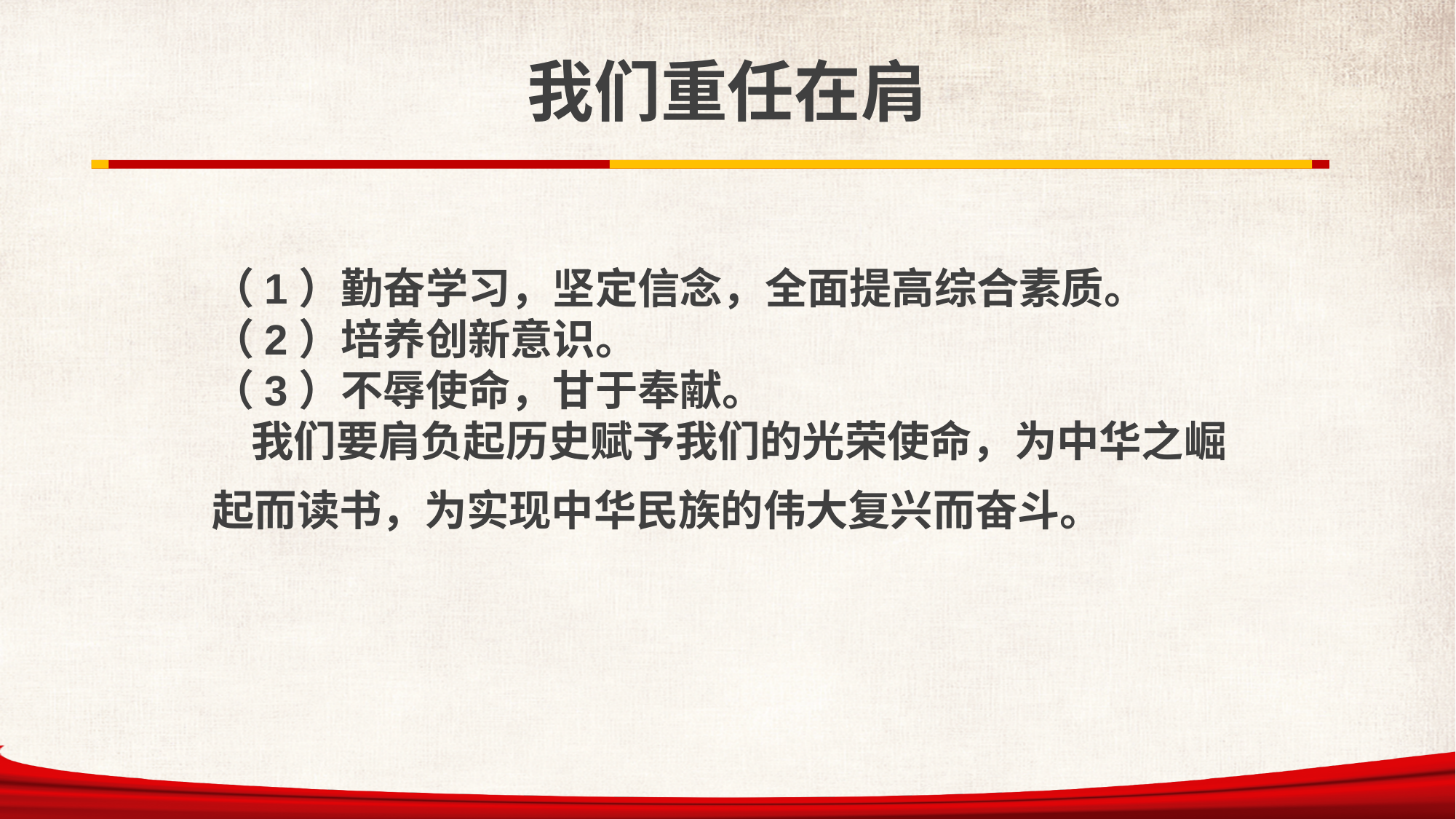

我们重任在肩
（1）勤奋学习，坚定信念，全面提高综合素质。
（2）培养创新意识。
（3）不辱使命，甘于奉献。
   我们要肩负起历史赋予我们的光荣使命，为中华之崛起而读书，为实现中华民族的伟大复兴而奋斗。